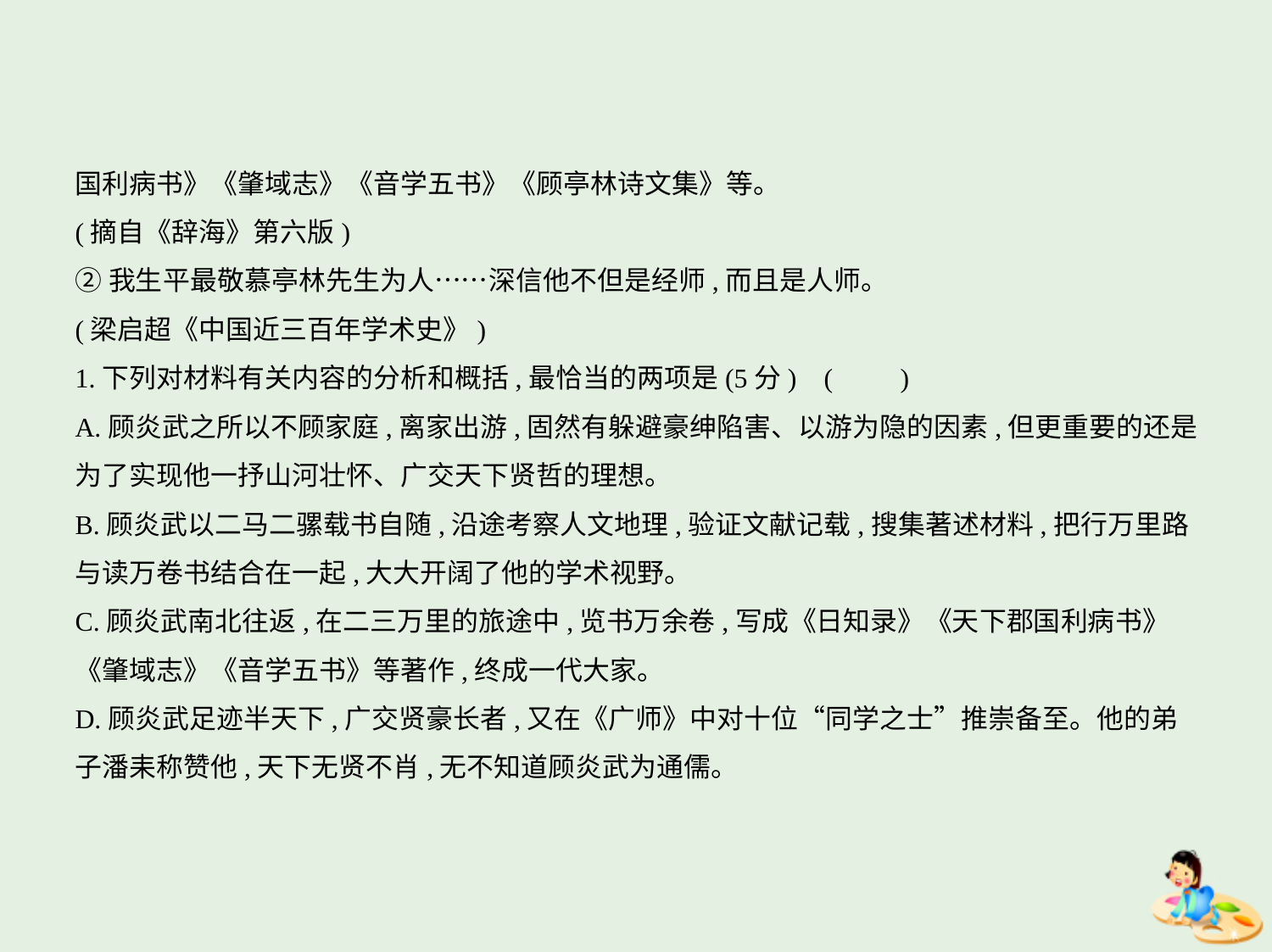

国利病书》《肇域志》《音学五书》《顾亭林诗文集》等。
(摘自《辞海》第六版)
②我生平最敬慕亭林先生为人……深信他不但是经师,而且是人师。
(梁启超《中国近三百年学术史》)
1.下列对材料有关内容的分析和概括,最恰当的两项是(5分) (　　)
A.顾炎武之所以不顾家庭,离家出游,固然有躲避豪绅陷害、以游为隐的因素,但更重要的还是
为了实现他一抒山河壮怀、广交天下贤哲的理想。
B.顾炎武以二马二骡载书自随,沿途考察人文地理,验证文献记载,搜集著述材料,把行万里路
与读万卷书结合在一起,大大开阔了他的学术视野。
C.顾炎武南北往返,在二三万里的旅途中,览书万余卷,写成《日知录》《天下郡国利病书》
《肇域志》《音学五书》等著作,终成一代大家。
D.顾炎武足迹半天下,广交贤豪长者,又在《广师》中对十位“同学之士”推崇备至。他的弟
子潘耒称赞他,天下无贤不肖,无不知道顾炎武为通儒。